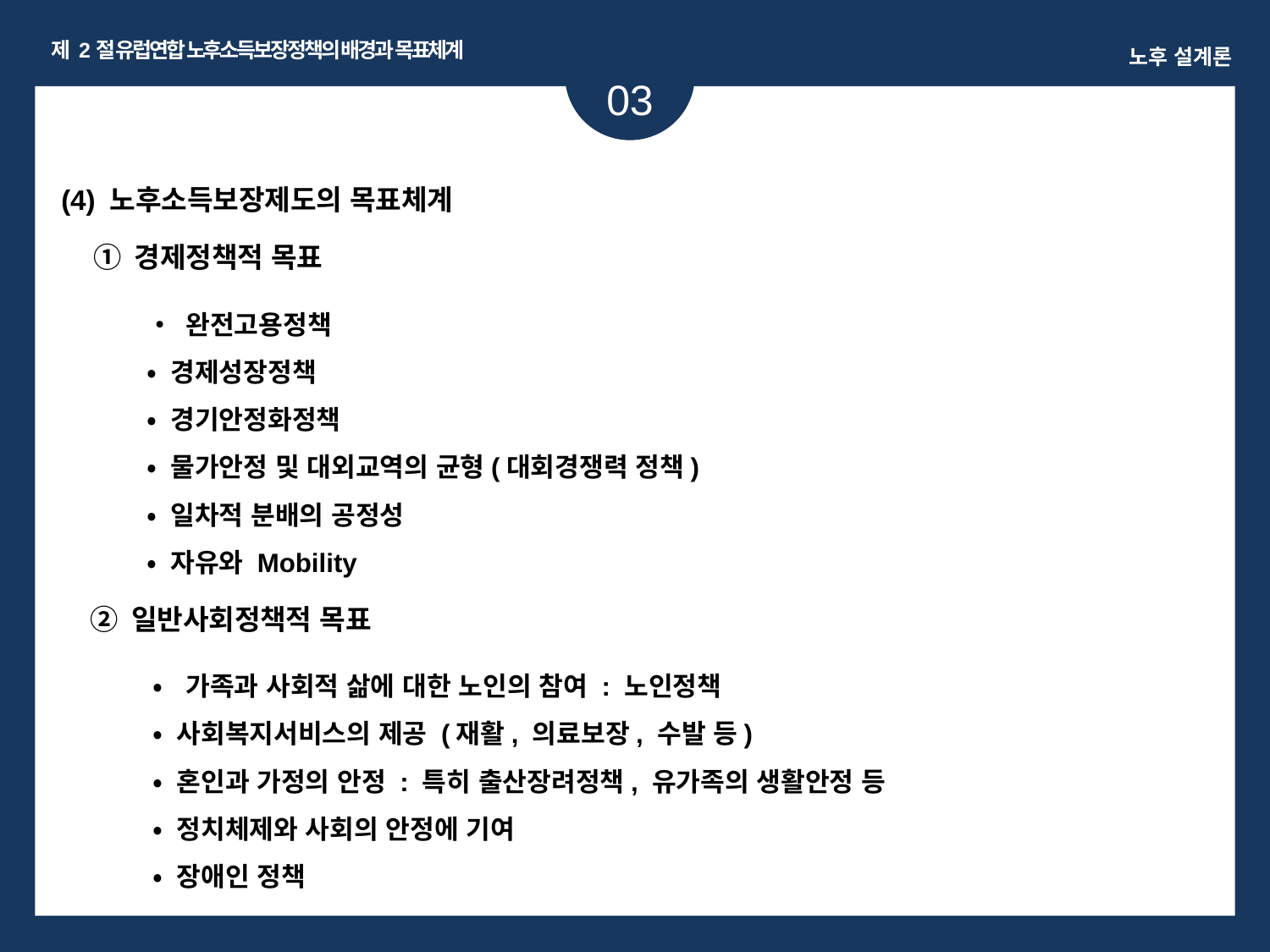

제 2절 유럽연합 노후소득보장정책의 배경과 목표체계
노후 설계론
03
ㅏㅏ
(4) 노후소득보장제도의 목표체계
① 경제정책적 목표
• 완전고용정책
• 경제성장정책
• 경기안정화정책
• 물가안정 및 대외교역의 균형(대회경쟁력 정책)
• 일차적 분배의 공정성
• 자유와 Mobility
② 일반사회정책적 목표
•가족과 사회적 삶에 대한 노인의 참여 : 노인정책
• 사회복지서비스의 제공 (재활, 의료보장, 수발 등)
• 혼인과 가정의 안정 : 특히 출산장려정책, 유가족의 생활안정 등
• 정치체제와 사회의 안정에 기여
• 장애인 정책